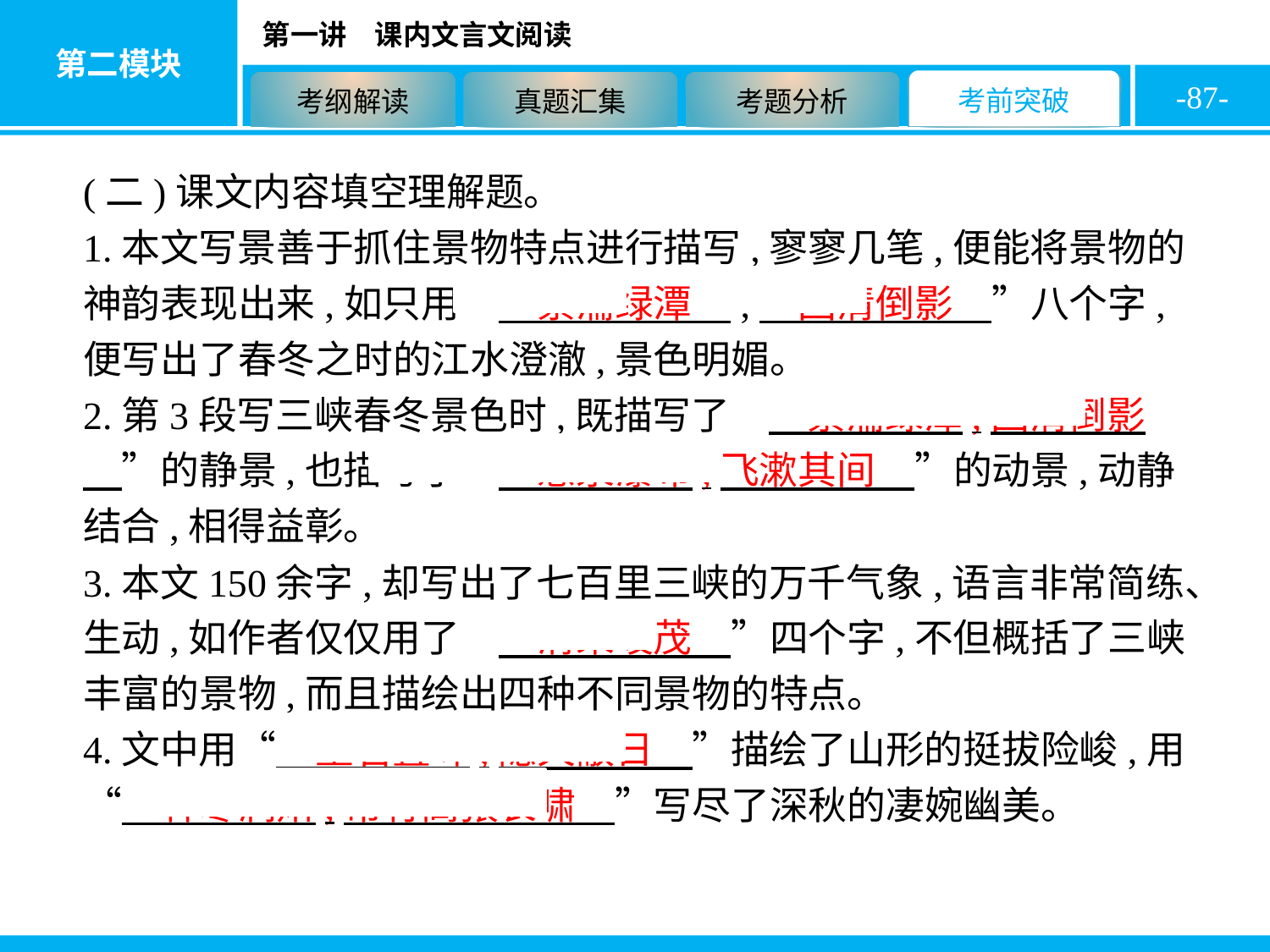

-87-
(二)课文内容填空理解题。
1.本文写景善于抓住景物特点进行描写,寥寥几笔,便能将景物的神韵表现出来,如只用“　素湍绿潭　,　回清倒影　”八个字,便写出了春冬之时的江水澄澈,景色明媚。
2.第3段写三峡春冬景色时,既描写了“　素湍绿潭,回清倒影　”的静景,也描写了“　悬泉瀑布,飞漱其间　”的动景,动静结合,相得益彰。
3.本文150余字,却写出了七百里三峡的万千气象,语言非常简练、生动,如作者仅仅用了“　清荣峻茂　”四个字,不但概括了三峡丰富的景物,而且描绘出四种不同景物的特点。
4.文中用“　重岩叠嶂,隐天蔽日　”描绘了山形的挺拔险峻,用“　林寒涧肃,常有高猿长啸　”写尽了深秋的凄婉幽美。